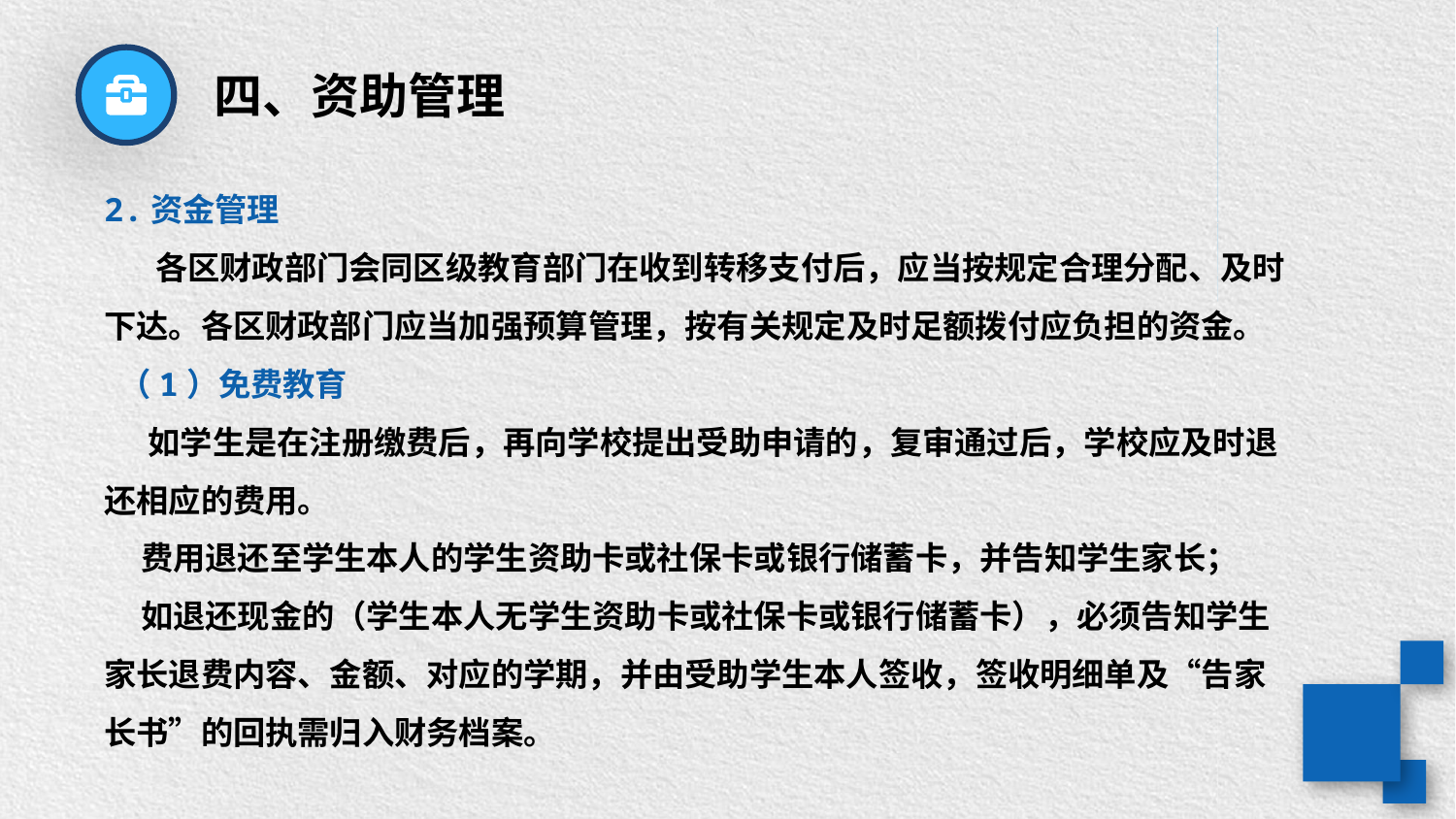

四、资助管理

2.资金管理
      各区财政部门会同区级教育部门在收到转移支付后，应当按规定合理分配、及时下达。各区财政部门应当加强预算管理，按有关规定及时足额拨付应负担的资金。
 （1）免费教育
     如学生是在注册缴费后，再向学校提出受助申请的，复审通过后，学校应及时退还相应的费用。
    费用退还至学生本人的学生资助卡或社保卡或银行储蓄卡，并告知学生家长；
    如退还现金的（学生本人无学生资助卡或社保卡或银行储蓄卡），必须告知学生家长退费内容、金额、对应的学期，并由受助学生本人签收，签收明细单及“告家长书”的回执需归入财务档案。